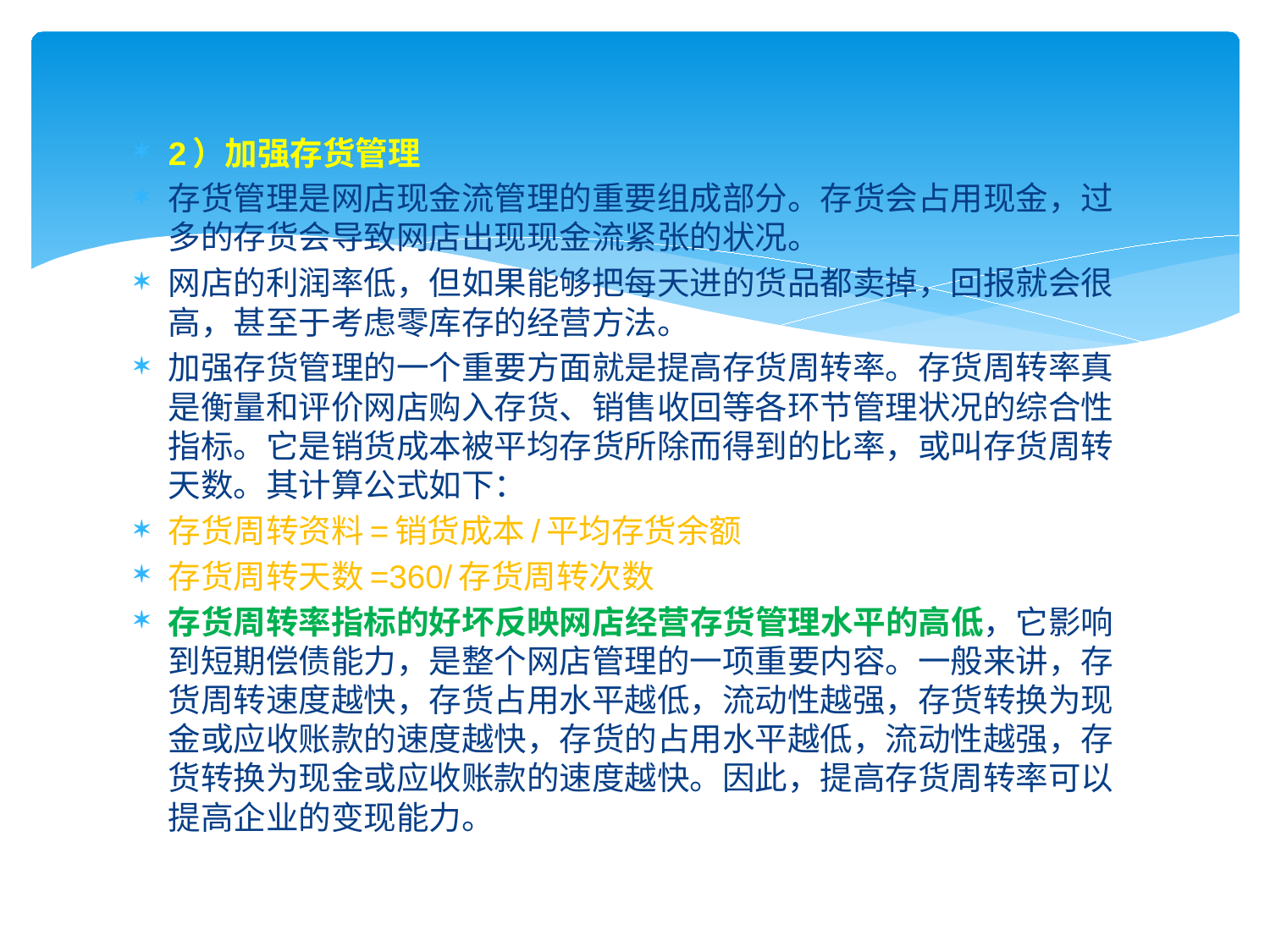

2）加强存货管理
存货管理是网店现金流管理的重要组成部分。存货会占用现金，过多的存货会导致网店出现现金流紧张的状况。
网店的利润率低，但如果能够把每天进的货品都卖掉，回报就会很高，甚至于考虑零库存的经营方法。
加强存货管理的一个重要方面就是提高存货周转率。存货周转率真是衡量和评价网店购入存货、销售收回等各环节管理状况的综合性指标。它是销货成本被平均存货所除而得到的比率，或叫存货周转天数。其计算公式如下：
存货周转资料=销货成本/平均存货余额
存货周转天数=360/存货周转次数
存货周转率指标的好坏反映网店经营存货管理水平的高低，它影响到短期偿债能力，是整个网店管理的一项重要内容。一般来讲，存货周转速度越快，存货占用水平越低，流动性越强，存货转换为现金或应收账款的速度越快，存货的占用水平越低，流动性越强，存货转换为现金或应收账款的速度越快。因此，提高存货周转率可以提高企业的变现能力。